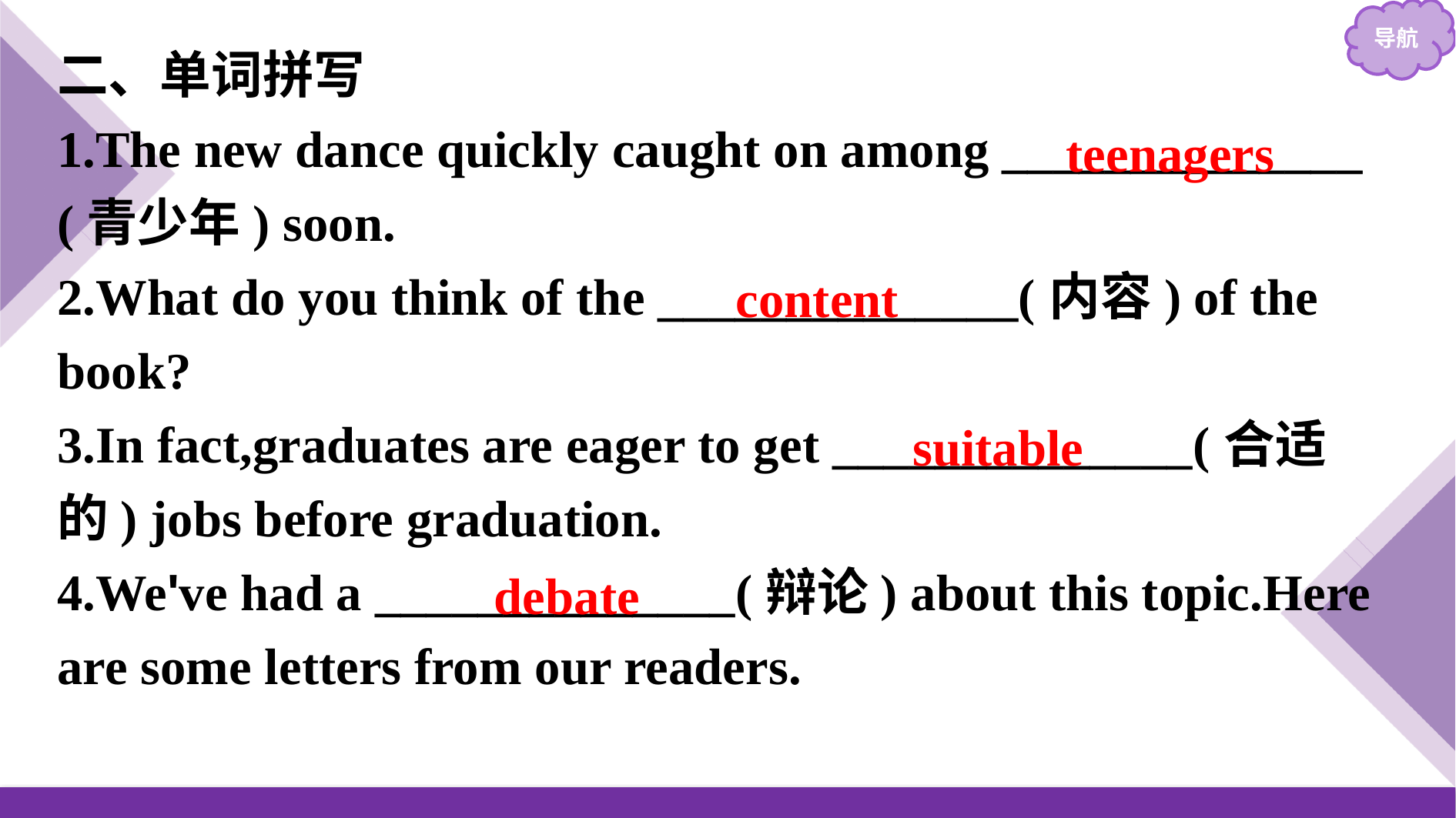

二、单词拼写
1.The new dance quickly caught on among ______________ (青少年) soon.
2.What do you think of the ______________(内容) of the book?
3.In fact,graduates are eager to get ______________(合适的) jobs before graduation.
4.We've had a ______________(辩论) about this topic.Here are some letters from our readers.
teenagers
content
suitable
debate